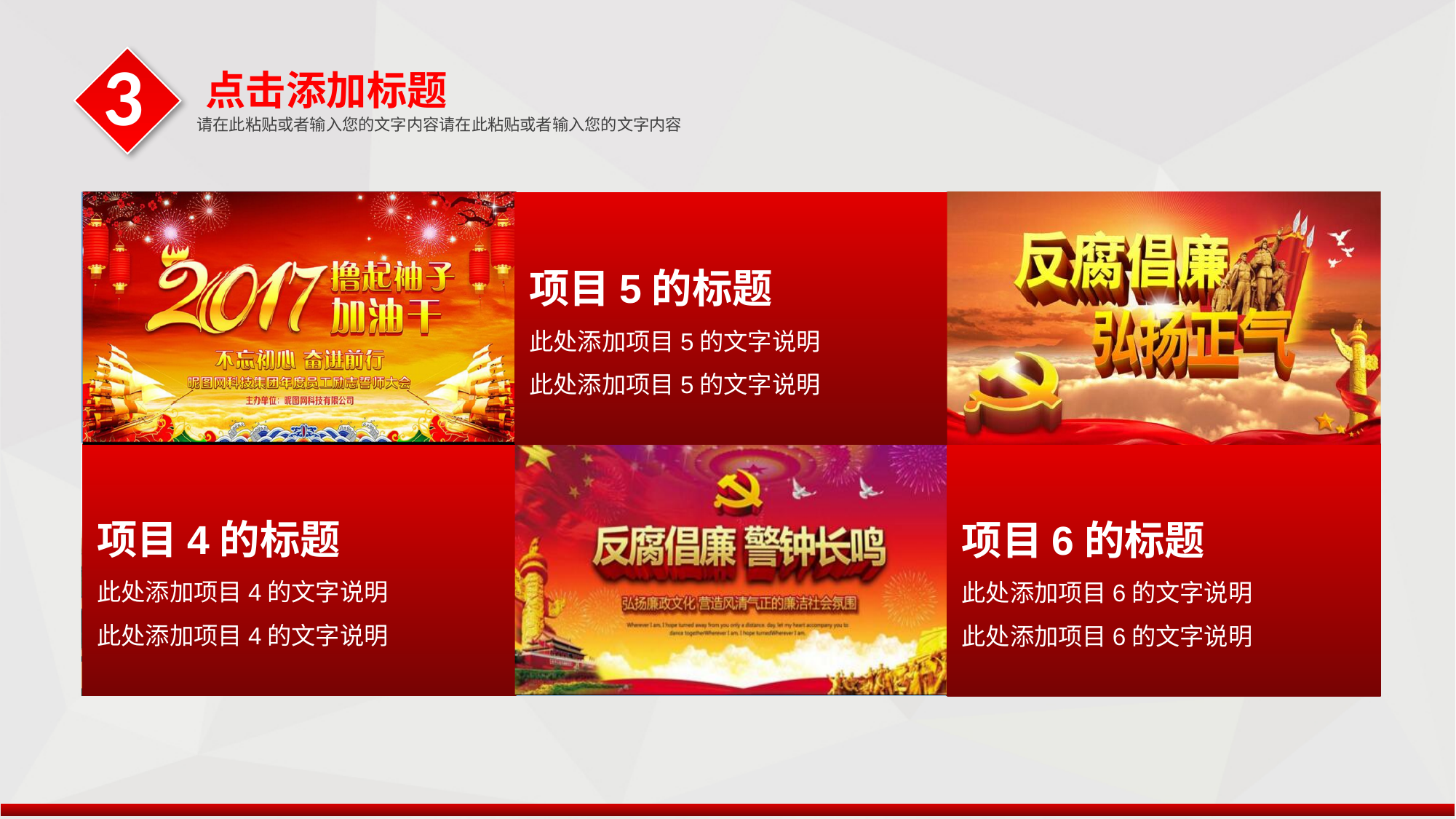

3

点击添加标题
请在此粘贴或者输入您的文字内容请在此粘贴或者输入您的文字内容

项目1的标题
此处添加项目1的文字说明
此处添加项目1的文字说明

项目2的标题
此处添加项目2的文字说明
此处添加项目2的文字说明

项目5的标题
此处添加项目5的文字说明
此处添加项目5的文字说明

项目4的标题
此处添加项目4的文字说明
此处添加项目4的文字说明
项目2的标题
此处添加项目2的文字说明
此处添加项目2的文字说明
项目6的标题
此处添加项目6的文字说明
此处添加项目6的文字说明